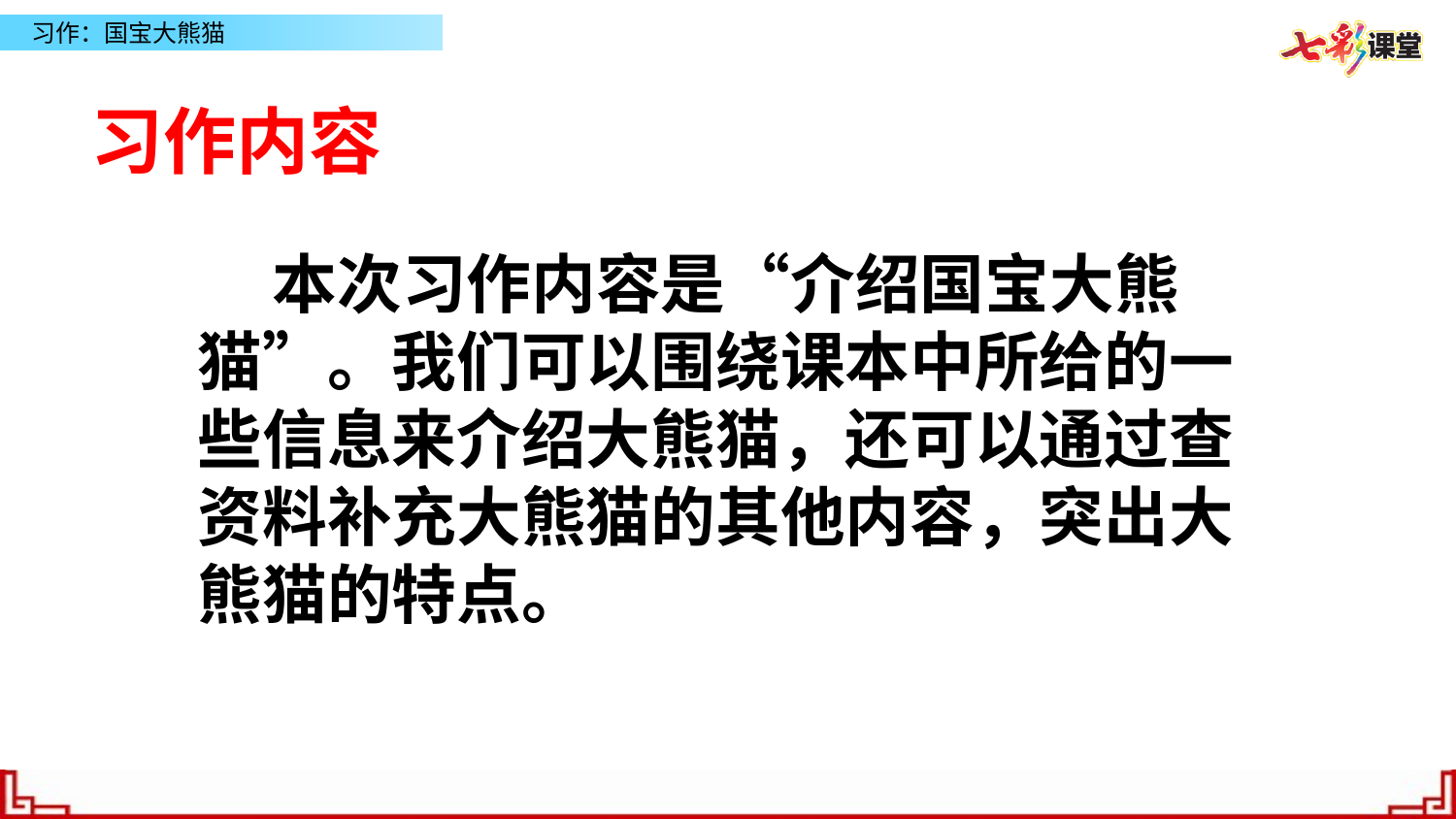

习作内容
    本次习作内容是“介绍国宝大熊猫”。我们可以围绕课本中所给的一些信息来介绍大熊猫，还可以通过查资料补充大熊猫的其他内容，突出大熊猫的特点。